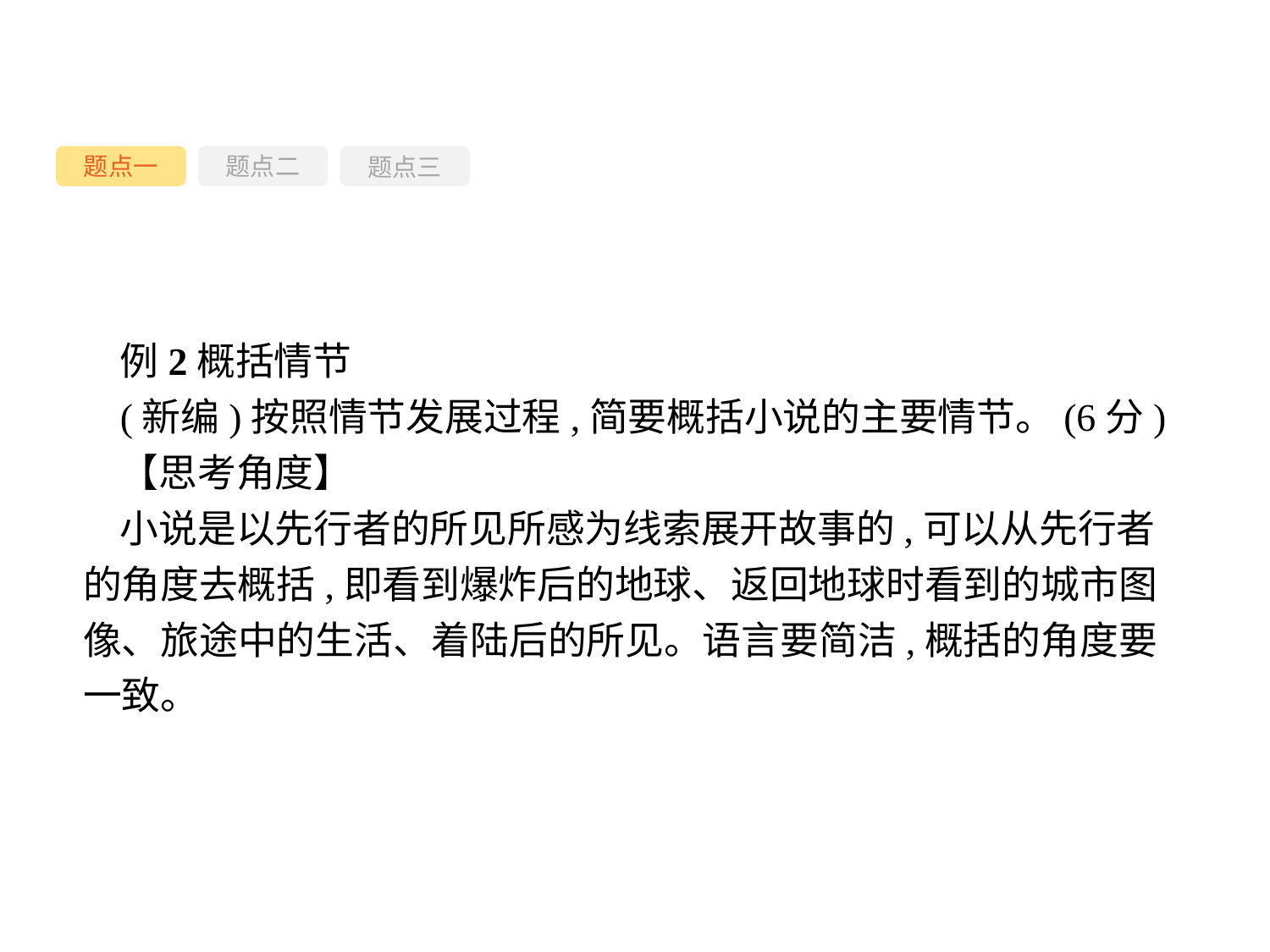

题点一
题点三
题点二
例2概括情节
(新编)按照情节发展过程,简要概括小说的主要情节。(6分)
【思考角度】
小说是以先行者的所见所感为线索展开故事的,可以从先行者的角度去概括,即看到爆炸后的地球、返回地球时看到的城市图像、旅途中的生活、着陆后的所见。语言要简洁,概括的角度要一致。
-62-